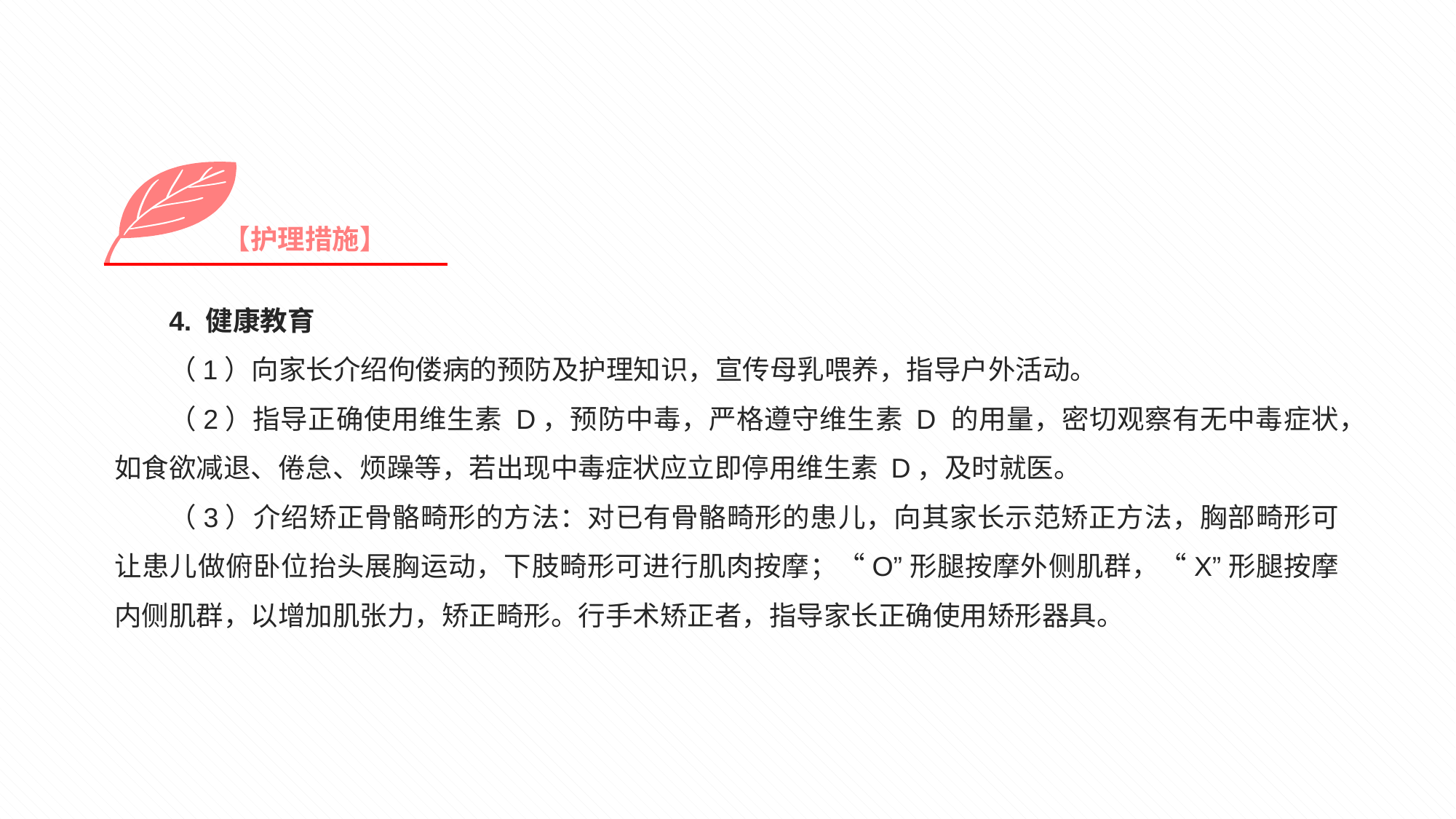

【护理措施】
4. 健康教育
（1）向家长介绍佝偻病的预防及护理知识，宣传母乳喂养，指导户外活动。
（2）指导正确使用维生素 D，预防中毒，严格遵守维生素 D 的用量，密切观察有无中毒症状，如食欲减退、倦怠、烦躁等，若出现中毒症状应立即停用维生素 D，及时就医。
（3）介绍矫正骨骼畸形的方法：对已有骨骼畸形的患儿，向其家长示范矫正方法，胸部畸形可让患儿做俯卧位抬头展胸运动，下肢畸形可进行肌肉按摩；“O”形腿按摩外侧肌群，“X”形腿按摩内侧肌群，以增加肌张力，矫正畸形。行手术矫正者，指导家长正确使用矫形器具。